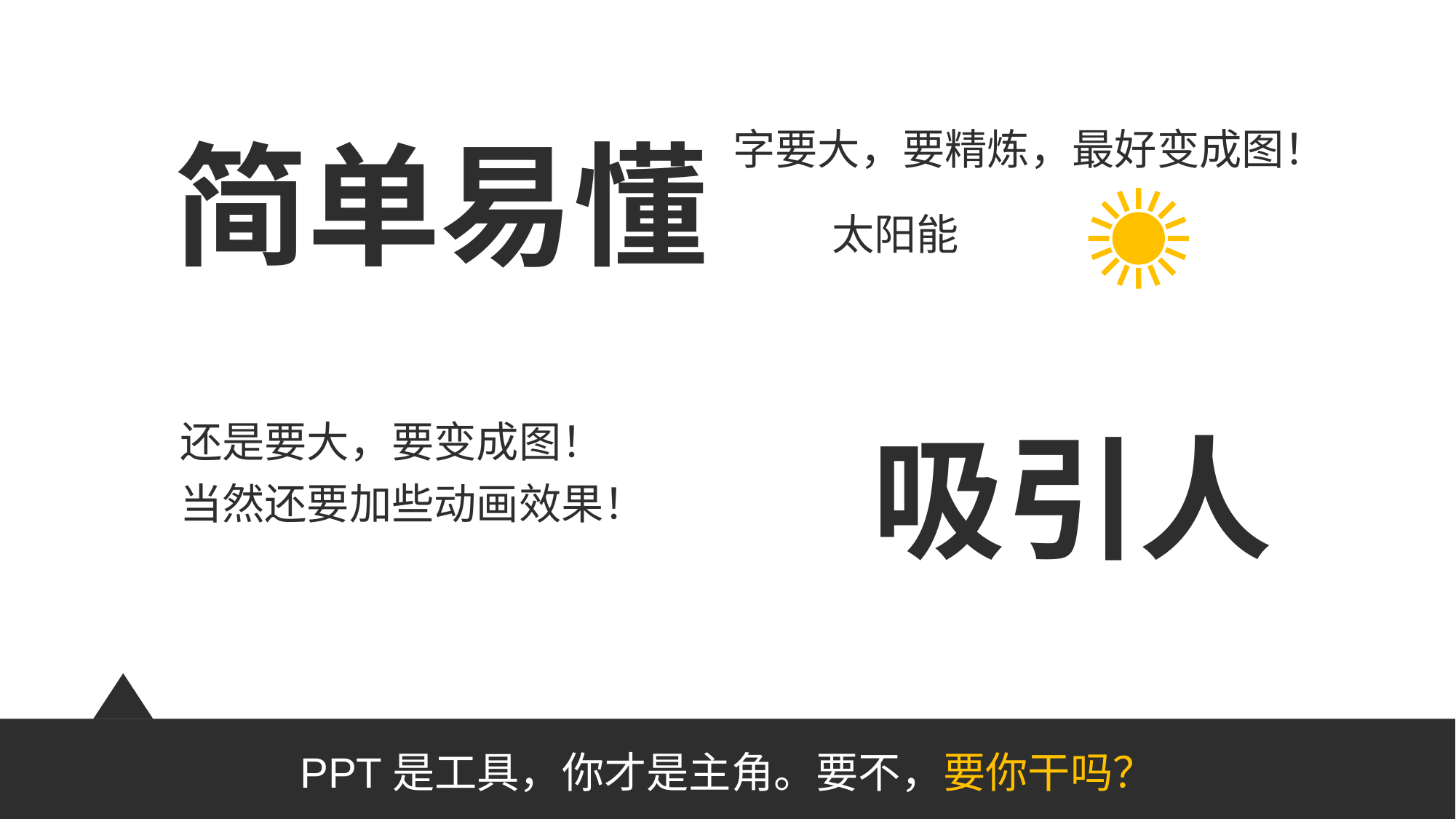

简单易懂
字要大，要精炼，最好变成图！

太阳能
还是要大，要变成图！
吸引人
当然还要加些动画效果！
PPT是工具，你才是主角。要不，要你干吗？